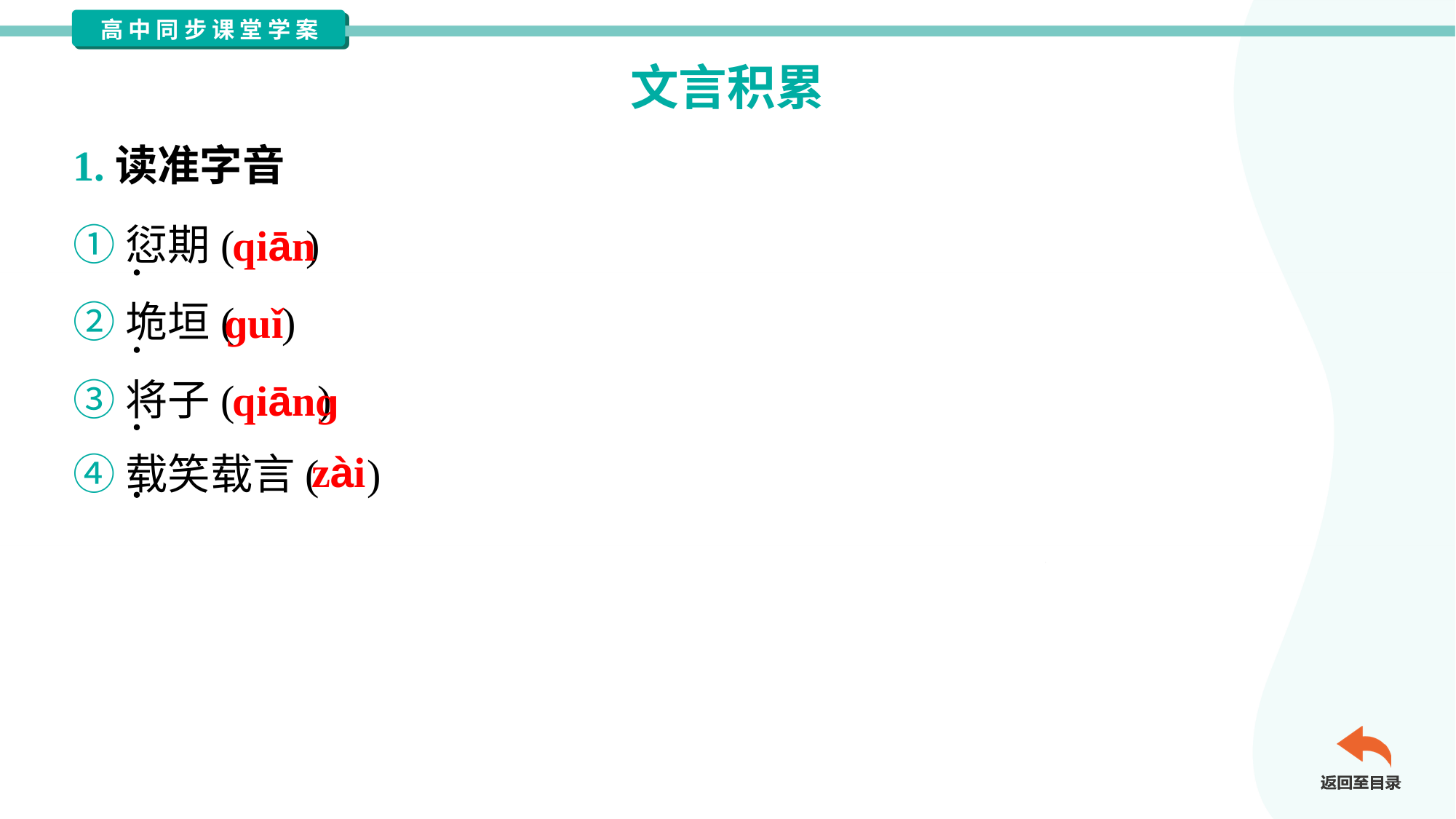

文言积累
1.读准字音
①愆期(      )
②垝垣(    )
③将子(       )
④载笑载言(    )
qiān
ɡuǐ

qiānɡ

zài